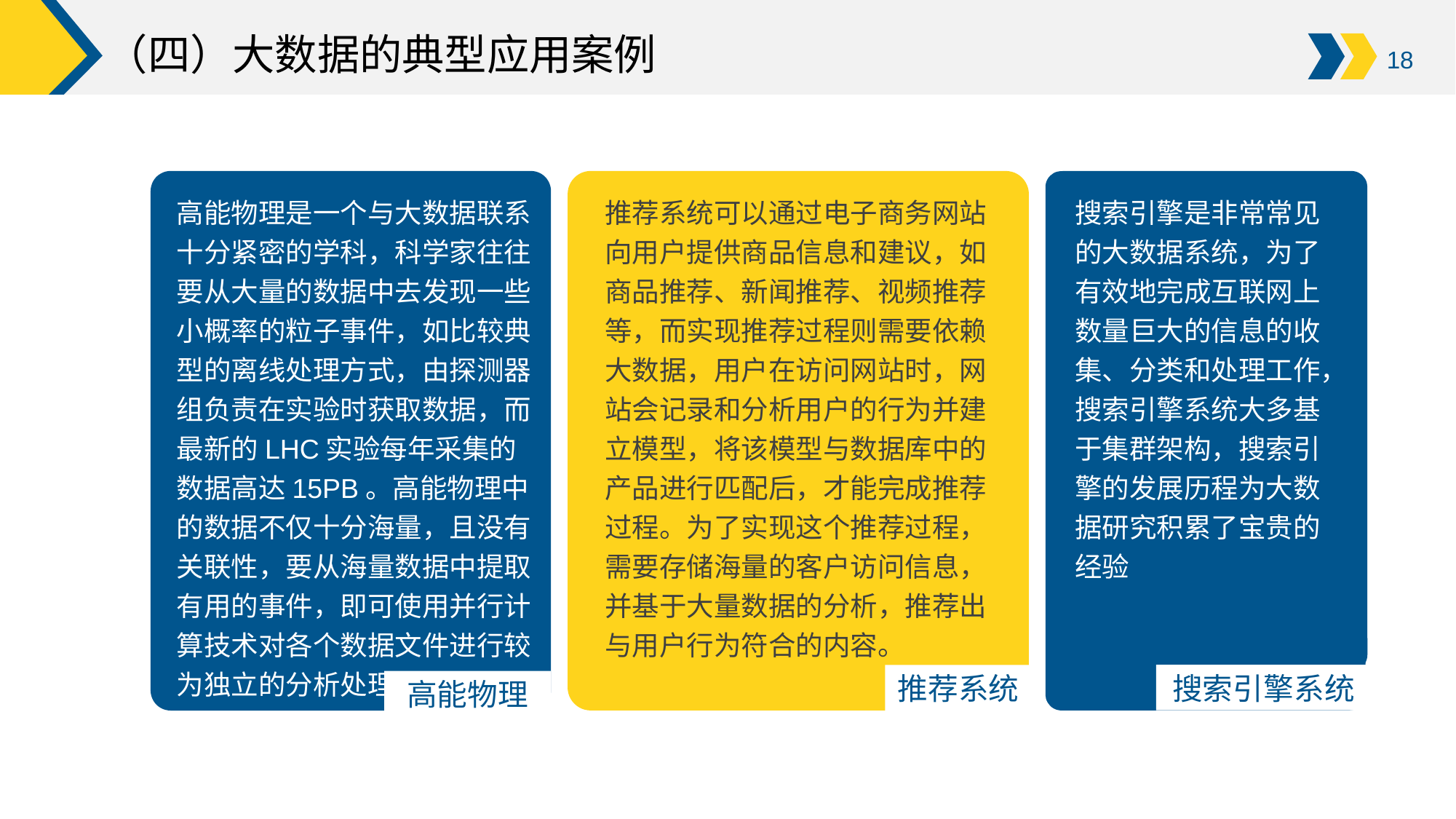

# （四）大数据的典型应用案例

用户可以在投影仪或者计算机上进行演示也可以将演示文稿打印出来制作成胶片以便应用到更广泛的领域中
搜索引擎系统

搜索引擎是非常常见的大数据系统，为了有效地完成互联网上数量巨大的信息的收集、分类和处理工作，搜索引擎系统大多基于集群架构，搜索引擎的发展历程为大数据研究积累了宝贵的经验
搜索引擎系统
高能物理是一个与大数据联系十分紧密的学科，科学家往往要从大量的数据中去发现一些小概率的粒子事件，如比较典型的离线处理方式，由探测器组负责在实验时获取数据，而最新的LHC实验每年采集的数据高达15PB。高能物理中的数据不仅十分海量，且没有关联性，要从海量数据中提取有用的事件，即可使用并行计算技术对各个数据文件进行较为独立的分析处理。
推荐系统可以通过电子商务网站向用户提供商品信息和建议，如商品推荐、新闻推荐、视频推荐等，而实现推荐过程则需要依赖大数据，用户在访问网站时，网站会记录和分析用户的行为并建立模型，将该模型与数据库中的产品进行匹配后，才能完成推荐过程。为了实现这个推荐过程，需要存储海量的客户访问信息，并基于大量数据的分析，推荐出与用户行为符合的内容。
推荐系统
高能物理